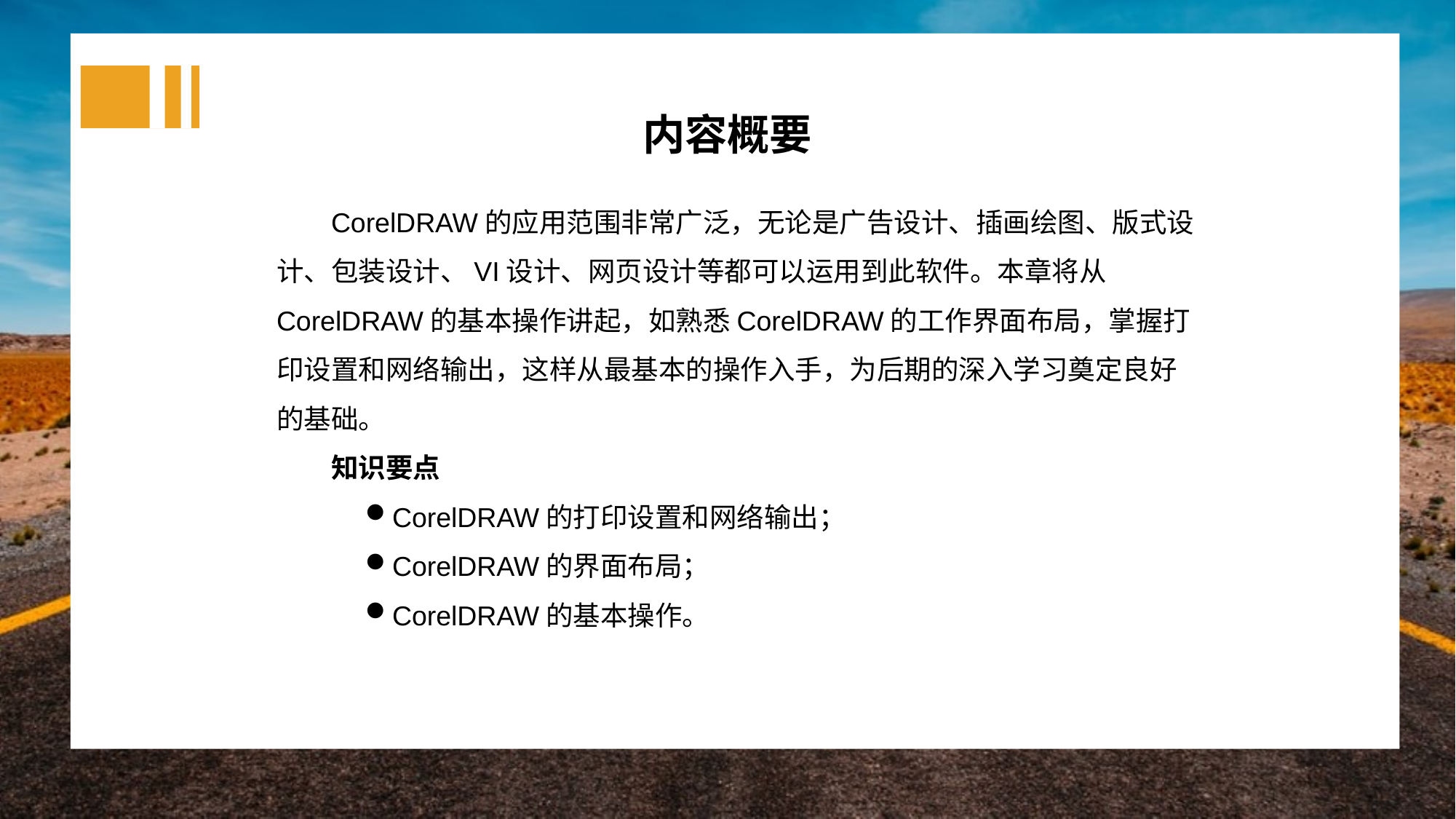

内容概要
CorelDRAW的应用范围非常广泛，无论是广告设计、插画绘图、版式设计、包装设计、VI设计、网页设计等都可以运用到此软件。本章将从CorelDRAW的基本操作讲起，如熟悉CorelDRAW的工作界面布局，掌握打印设置和网络输出，这样从最基本的操作入手，为后期的深入学习奠定良好的基础。
知识要点
CorelDRAW的打印设置和网络输出；
CorelDRAW的界面布局；
CorelDRAW的基本操作。